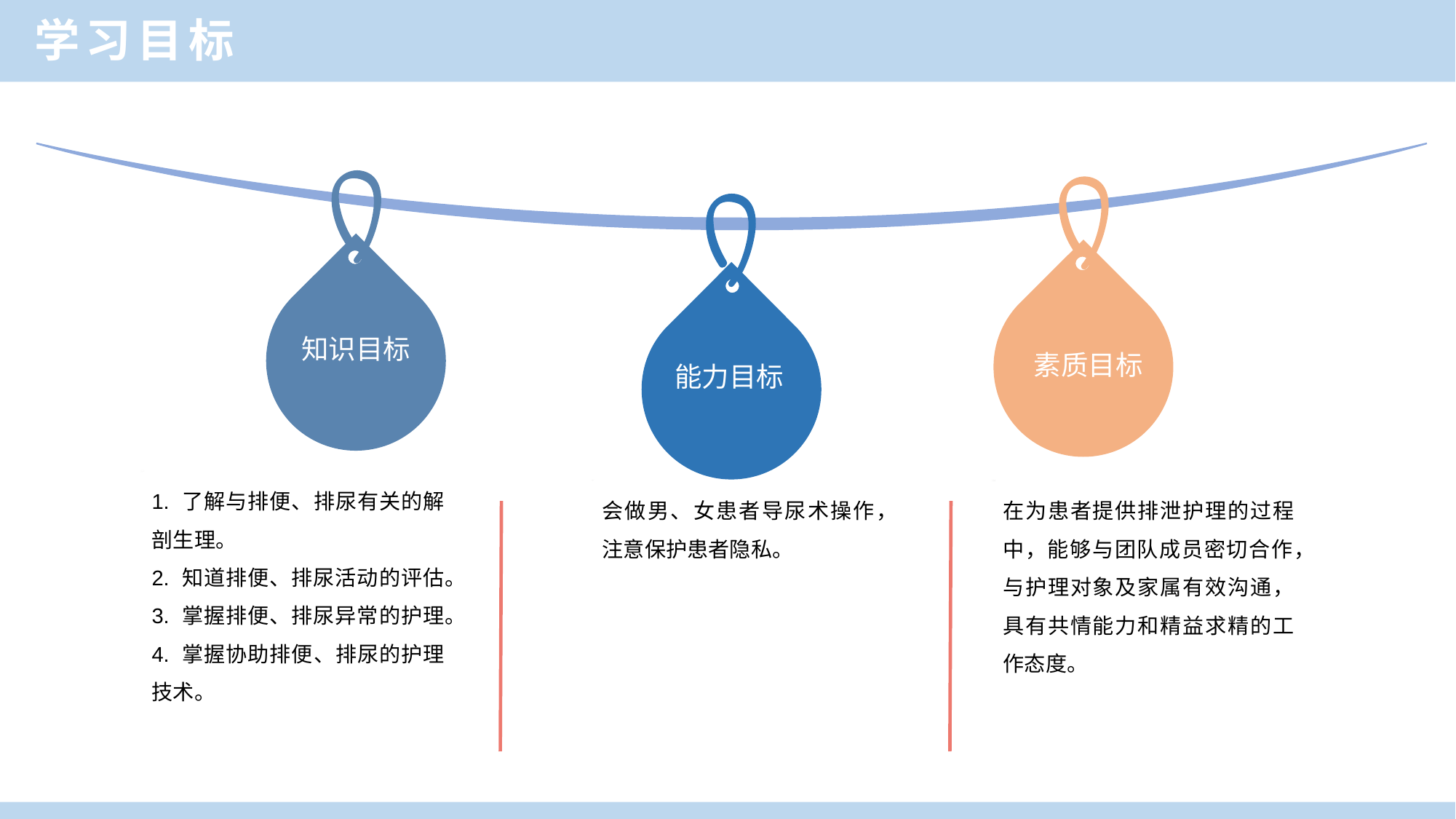

学习目标

知识目标

素质目标

能力目标
1. 了解与排便、排尿有关的解剖生理。
2. 知道排便、排尿活动的评估。
3. 掌握排便、排尿异常的护理。
4. 掌握协助排便、排尿的护理技术。
会做男、女患者导尿术操作，注意保护患者隐私。
在为患者提供排泄护理的过程中，能够与团队成员密切合作，与护理对象及家属有效沟通，具有共情能力和精益求精的工作态度。